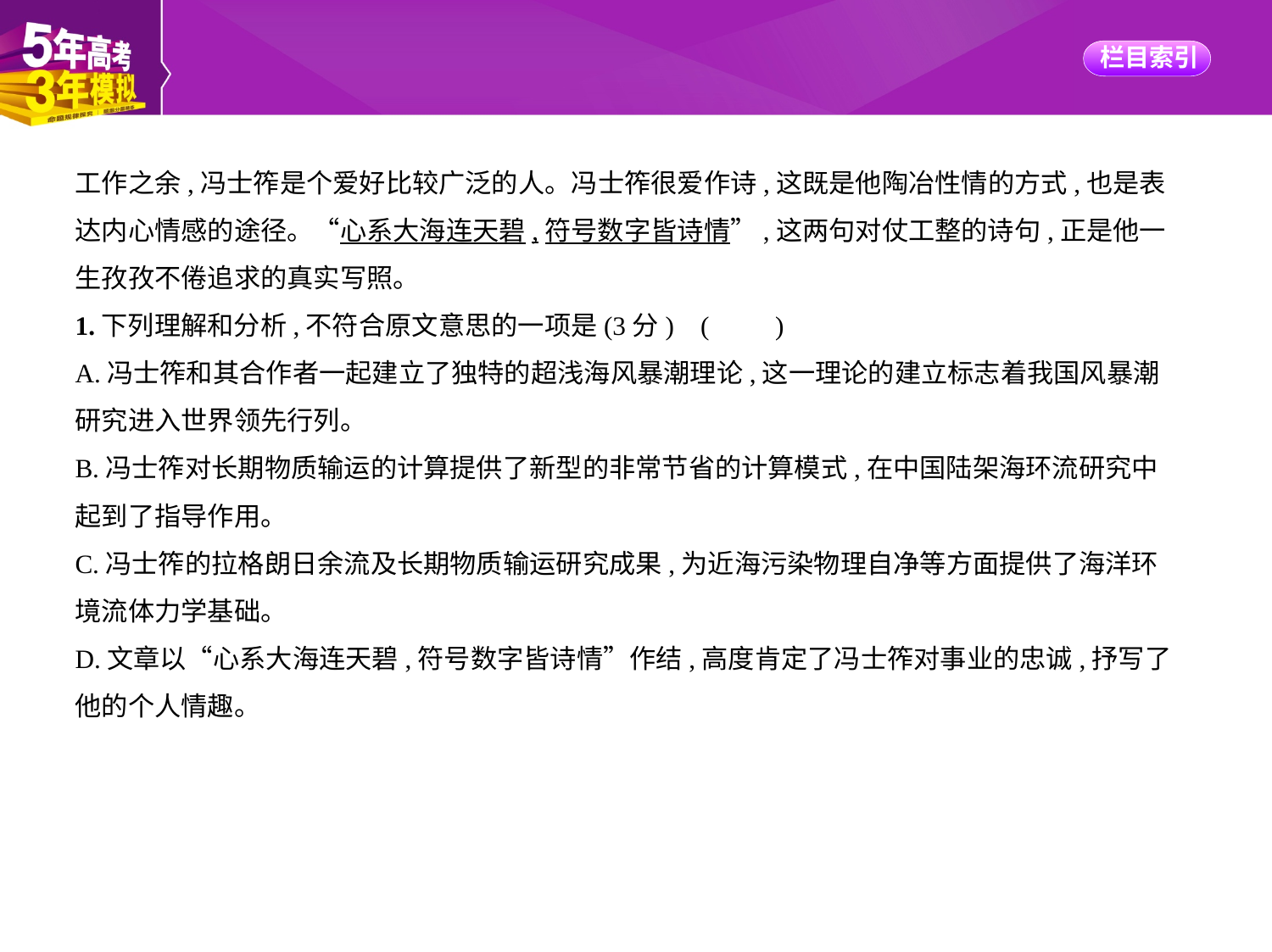

工作之余,冯士筰是个爱好比较广泛的人。冯士筰很爱作诗,这既是他陶冶性情的方式,也是表
达内心情感的途径。“心系大海连天碧,符号数字皆诗情”,这两句对仗工整的诗句,正是他一
生孜孜不倦追求的真实写照。
1.下列理解和分析,不符合原文意思的一项是(3分) (　　)
A.冯士筰和其合作者一起建立了独特的超浅海风暴潮理论,这一理论的建立标志着我国风暴潮
研究进入世界领先行列。
B.冯士筰对长期物质输运的计算提供了新型的非常节省的计算模式,在中国陆架海环流研究中
起到了指导作用。
C.冯士筰的拉格朗日余流及长期物质输运研究成果,为近海污染物理自净等方面提供了海洋环
境流体力学基础。
D.文章以“心系大海连天碧,符号数字皆诗情”作结,高度肯定了冯士筰对事业的忠诚,抒写了
他的个人情趣。